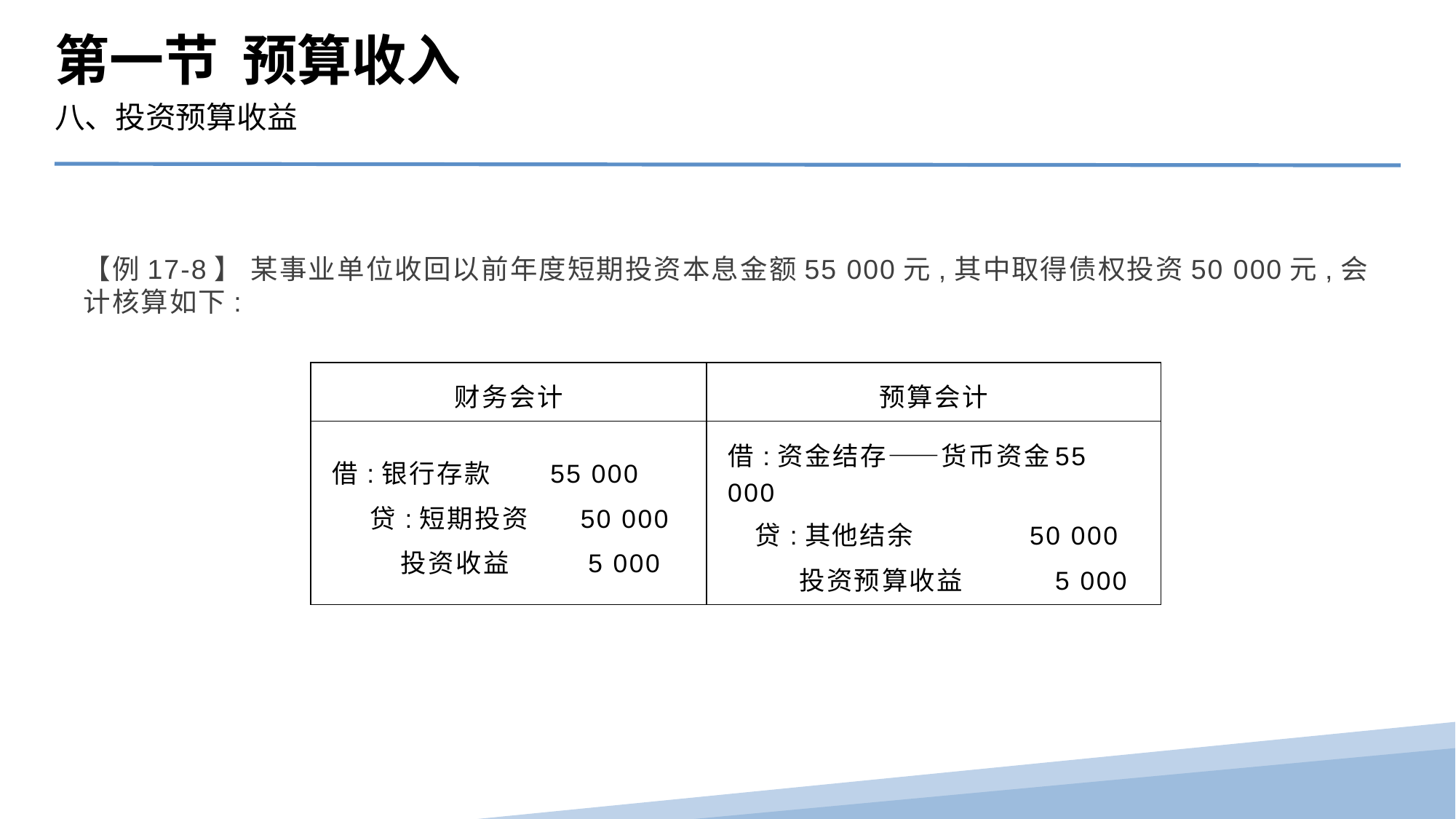

第一节  预算收入
八、投资预算收益
【例17-8】 某事业单位收回以前年度短期投资本息金额55 000元,其中取得债权投资50 000元,会计核算如下:

| 财务会计 | 预算会计 |
| --- | --- |
| 借:银行存款 55 000 贷:短期投资 50 000 投资收益 5 000 | 借:资金结存——货币资金 55 000 贷:其他结余 50 000 投资预算收益 5 000 |